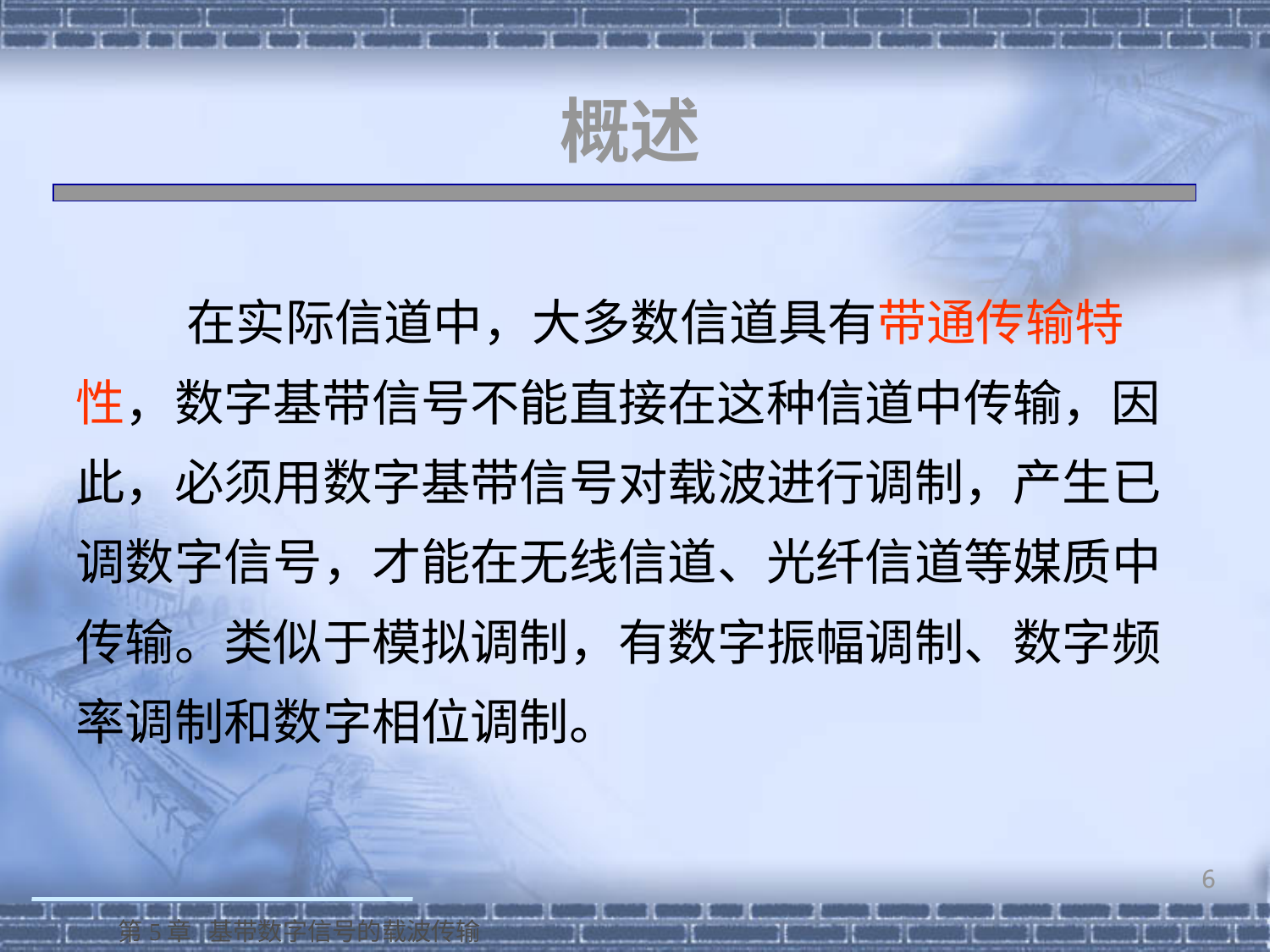

# 概述

         在实际信道中，大多数信道具有带通传输特性，数字基带信号不能直接在这种信道中传输，因此，必须用数字基带信号对载波进行调制，产生已调数字信号，才能在无线信道、光纤信道等媒质中传输。类似于模拟调制，有数字振幅调制、数字频率调制和数字相位调制。
6